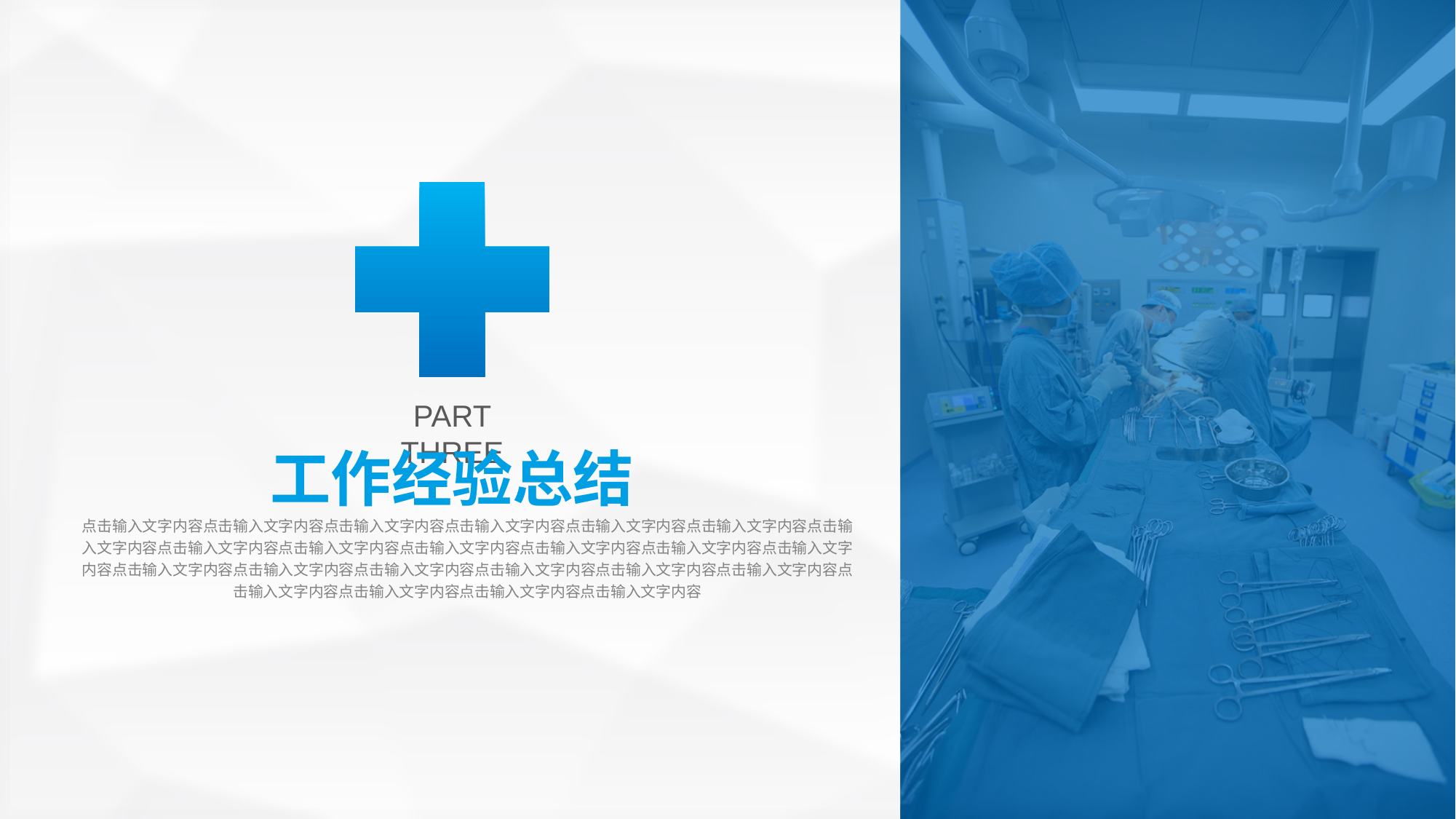

PART THREE
工作经验总结
点击输入文字内容点击输入文字内容点击输入文字内容点击输入文字内容点击输入文字内容点击输入文字内容点击输入文字内容点击输入文字内容点击输入文字内容点击输入文字内容点击输入文字内容点击输入文字内容点击输入文字内容点击输入文字内容点击输入文字内容点击输入文字内容点击输入文字内容点击输入文字内容点击输入文字内容点击输入文字内容点击输入文字内容点击输入文字内容点击输入文字内容